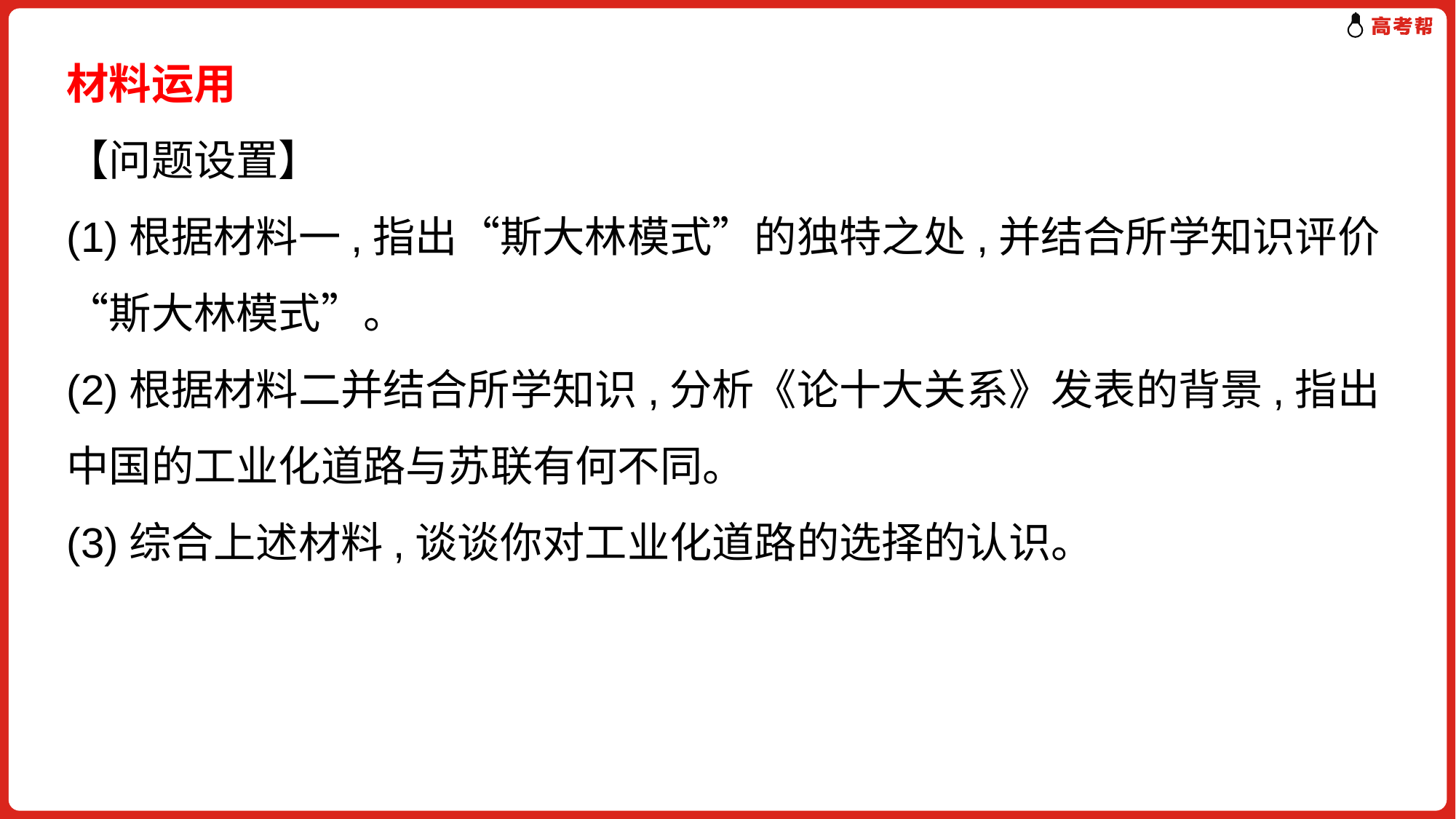

材料运用
【问题设置】
(1)根据材料一,指出“斯大林模式”的独特之处,并结合所学知识评价“斯大林模式”。
(2)根据材料二并结合所学知识,分析《论十大关系》发表的背景,指出中国的工业化道路与苏联有何不同。
(3)综合上述材料,谈谈你对工业化道路的选择的认识。